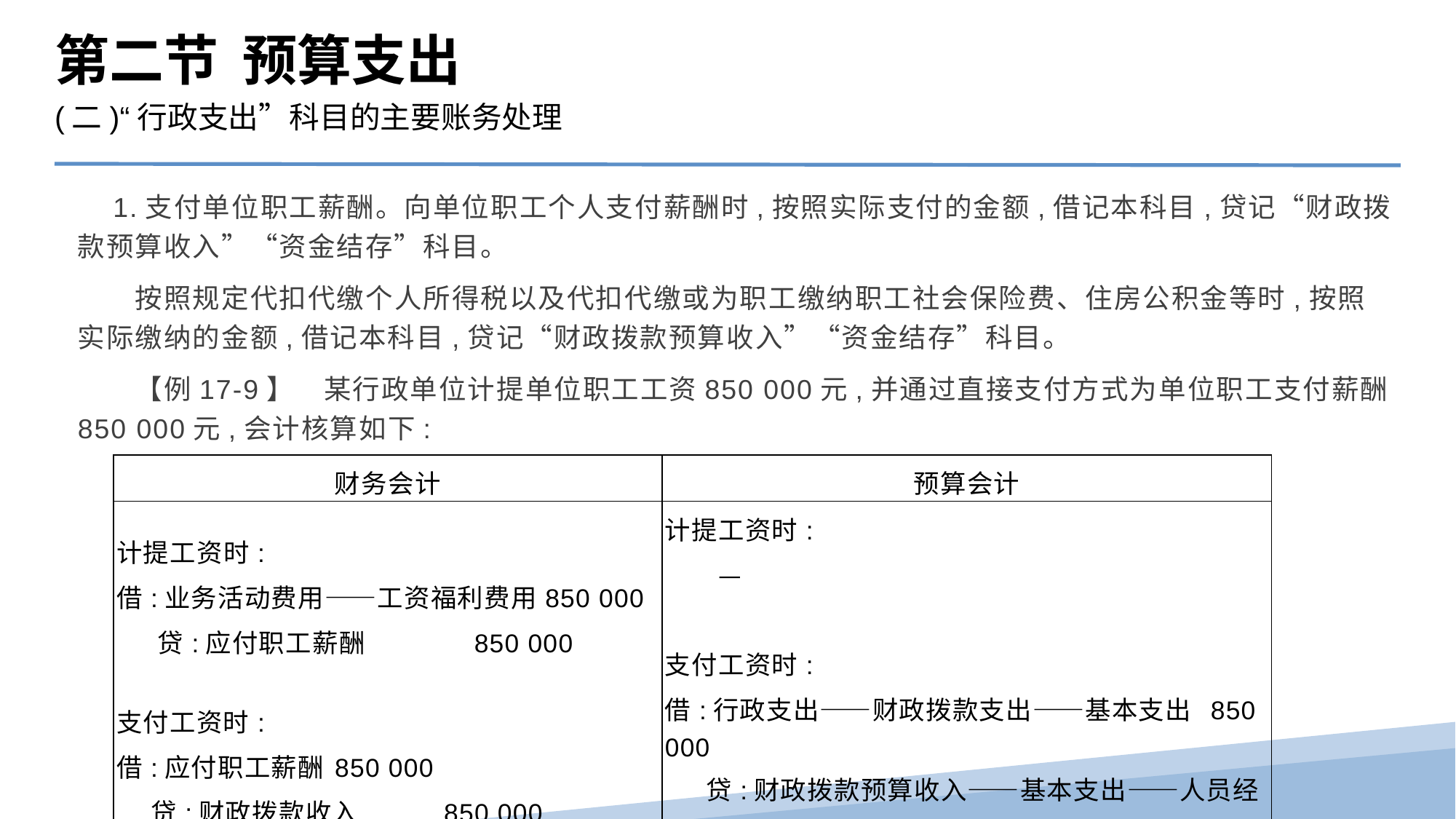

第二节  预算支出
(二)“行政支出”科目的主要账务处理
　1.支付单位职工薪酬。向单位职工个人支付薪酬时,按照实际支付的金额,借记本科目,贷记“财政拨款预算收入”“资金结存”科目。
　　按照规定代扣代缴个人所得税以及代扣代缴或为职工缴纳职工社会保险费、住房公积金等时,按照实际缴纳的金额,借记本科目,贷记“财政拨款预算收入”“资金结存”科目。
　　【例17-9】　某行政单位计提单位职工工资850 000元,并通过直接支付方式为单位职工支付薪酬850 000元,会计核算如下:
| 财务会计 | 预算会计 |
| --- | --- |
| 计提工资时: 借:业务活动费用——工资福利费用850 000 贷:应付职工薪酬 850 000   支付工资时: 借:应付职工薪酬 850 000 贷:财政拨款收入 850 000 | 计提工资时: 　　— 　 支付工资时: 借:行政支出——财政拨款支出——基本支出 850 000 贷:财政拨款预算收入——基本支出——人员经费 850 000 |